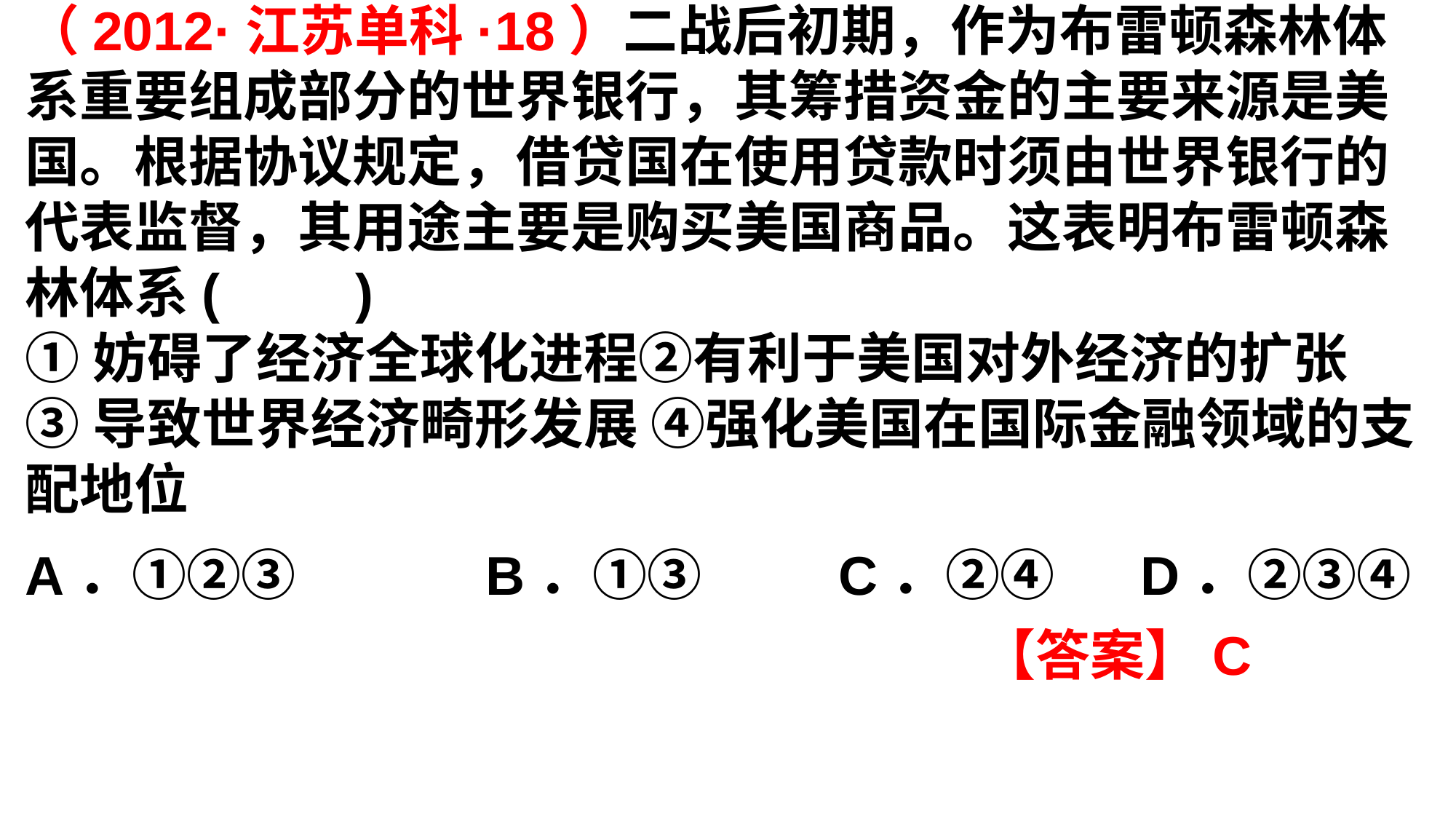

（2012·江苏单科·18）二战后初期，作为布雷顿森林体系重要组成部分的世界银行，其筹措资金的主要来源是美国。根据协议规定，借贷国在使用贷款时须由世界银行的代表监督，其用途主要是购买美国商品。这表明布雷顿森林体系(　　)①妨碍了经济全球化进程②有利于美国对外经济的扩张③导致世界经济畸形发展 ④强化美国在国际金融领域的支配地位A．①②③  		B．①③          C．②④   	D．②③④
【答案】C